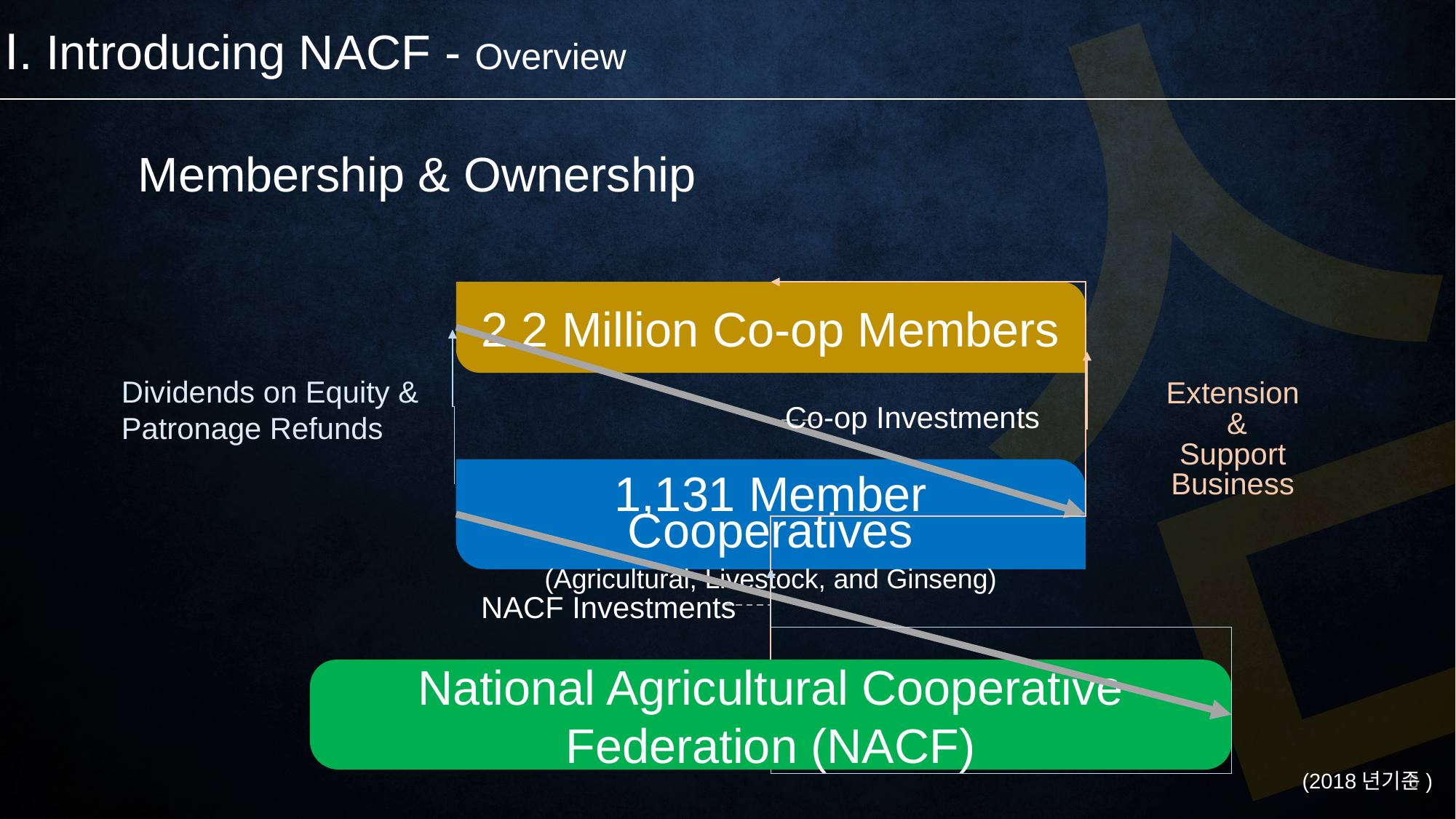

Ⅰ. Introducing NACF - Overview
Membership & Ownership
2.2 Million Co-op Members
Dividends on Equity & Patronage Refunds
Extension
 &
Support
Business
Co-op Investments
1,131 Member Cooperatives
(Agricultural, Livestock, and Ginseng)
NACF Investments
National Agricultural Cooperative Federation (NACF)
6
(2018년기준)